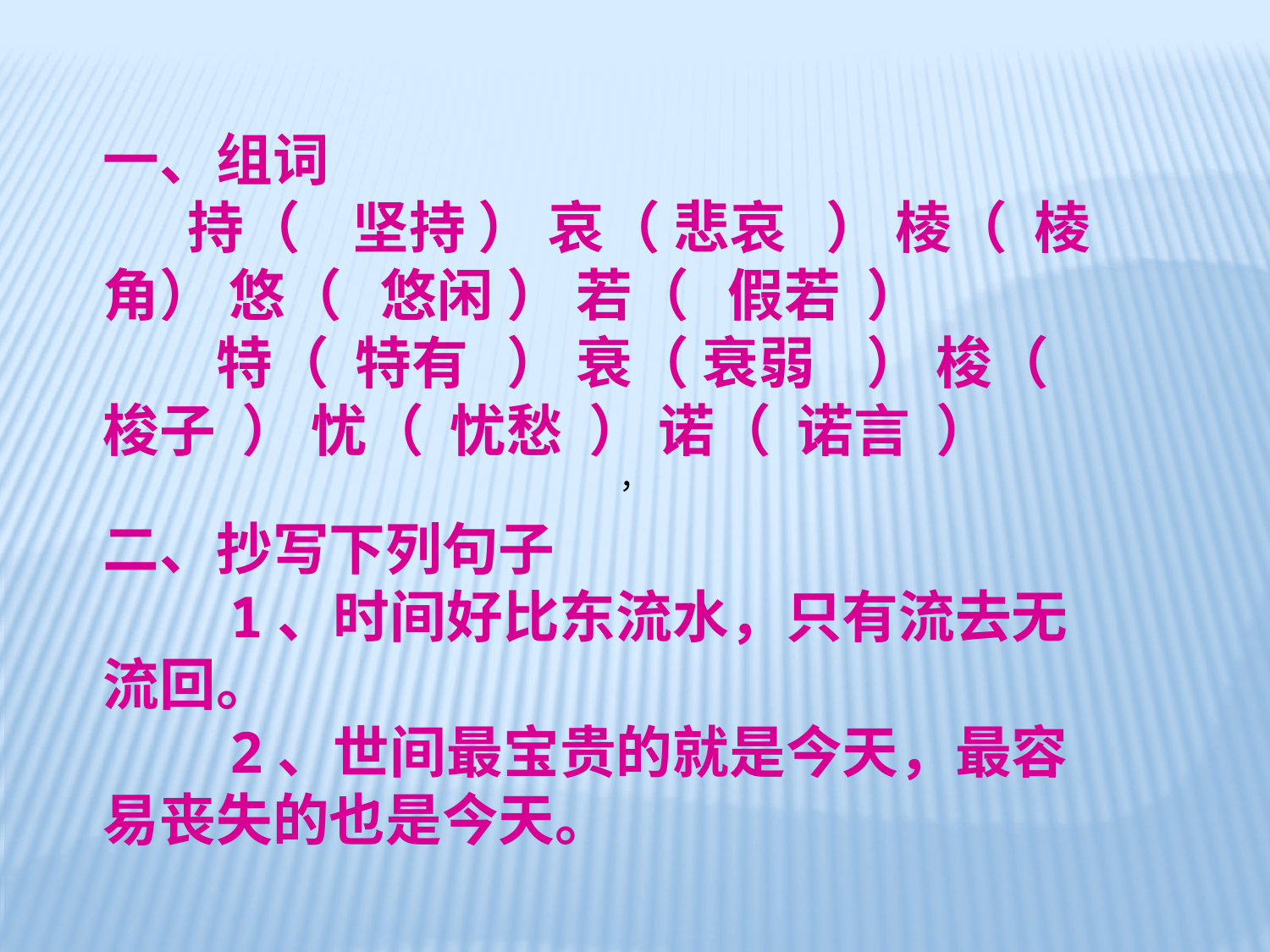

一、组词
　　持（    坚持 ） 哀（ 悲哀   ） 棱（  棱 角） 悠（   悠闲 ） 若（   假若  ）
　　特（  特有   ） 衰（ 衰弱    ） 梭（  梭子  ） 忧（  忧愁  ） 诺（  诺言  ）
二、抄写下列句子
　　1、时间好比东流水，只有流去无流回。
　　2、世间最宝贵的就是今天，最容易丧失的也是今天。
，